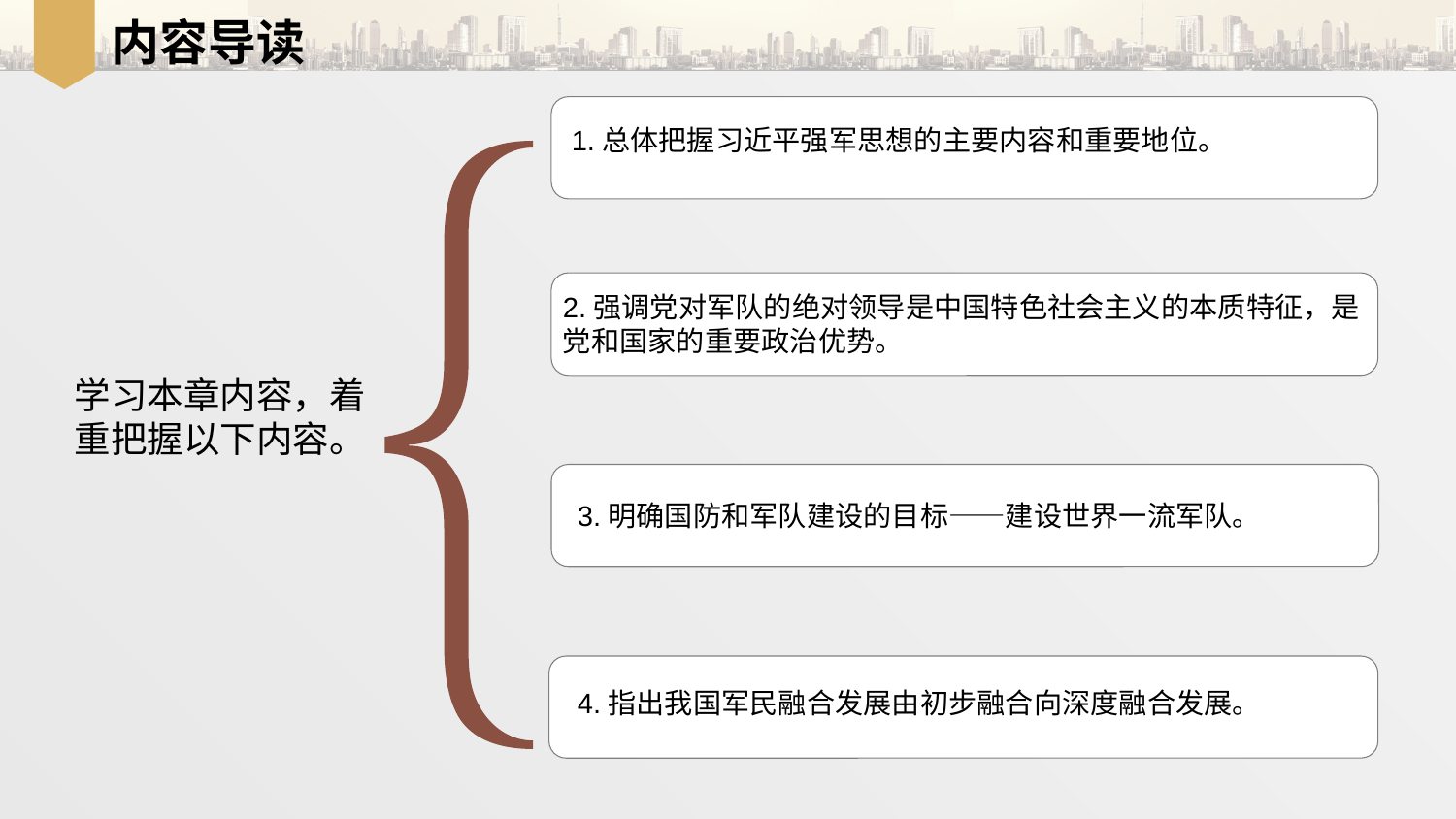

# 内容导读

1.总体把握习近平强军思想的主要内容和重要地位。

2.强调党对军队的绝对领导是中国特色社会主义的本质特征，是党和国家的重要政治优势。
学习本章内容，着
重把握以下内容。

3.明确国防和军队建设的目标——建设世界一流军队。

4.指出我国军民融合发展由初步融合向深度融合发展。